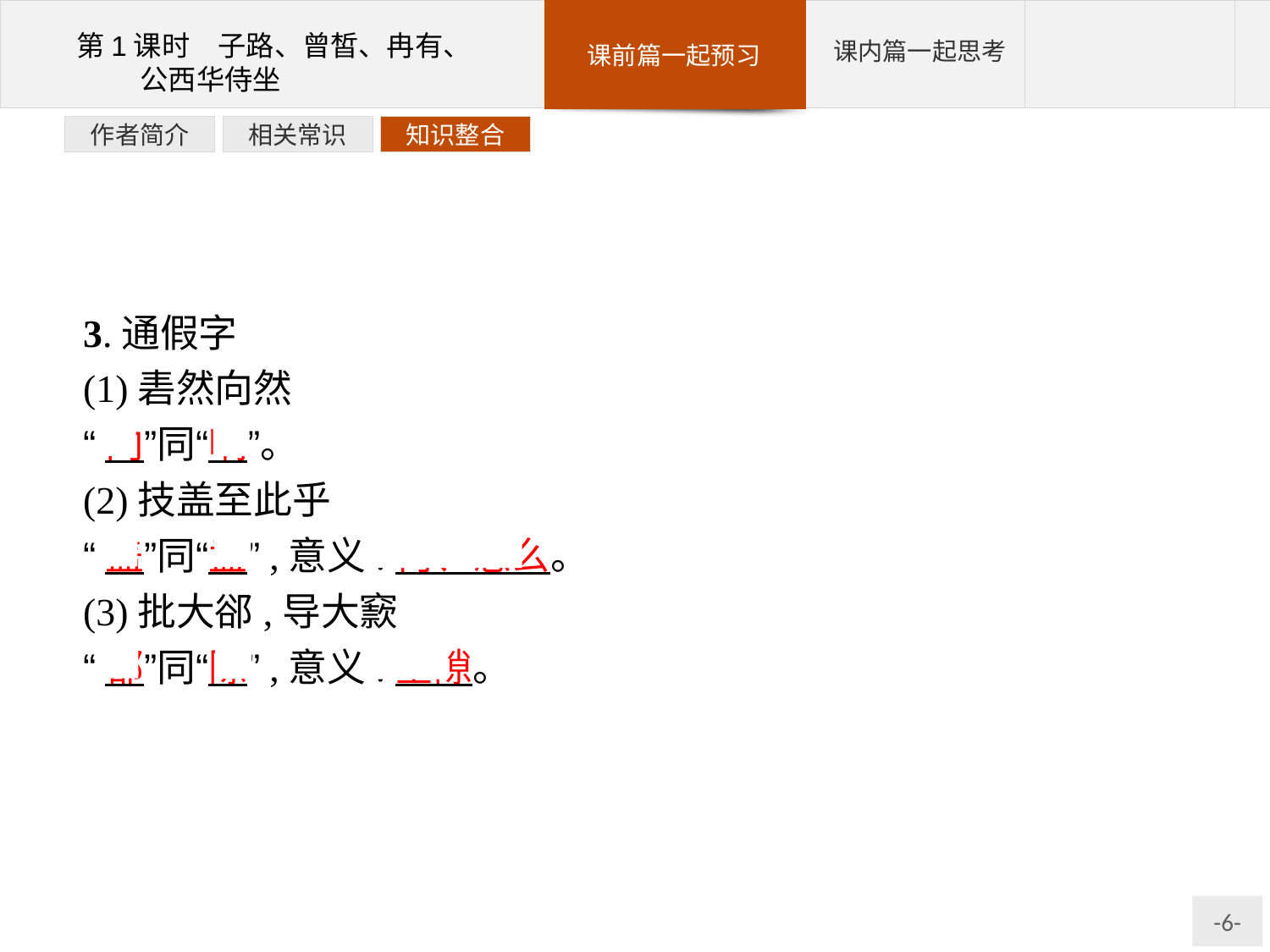

知识整合
相关常识
作者简介
3.通假字
(1)砉然向然
“向”同“响”。
(2)技盖至此乎
“盖”同“盍”,意义:何、怎么。
(3)批大郤,导大窾
“郤”同“隙”,意义:空隙。